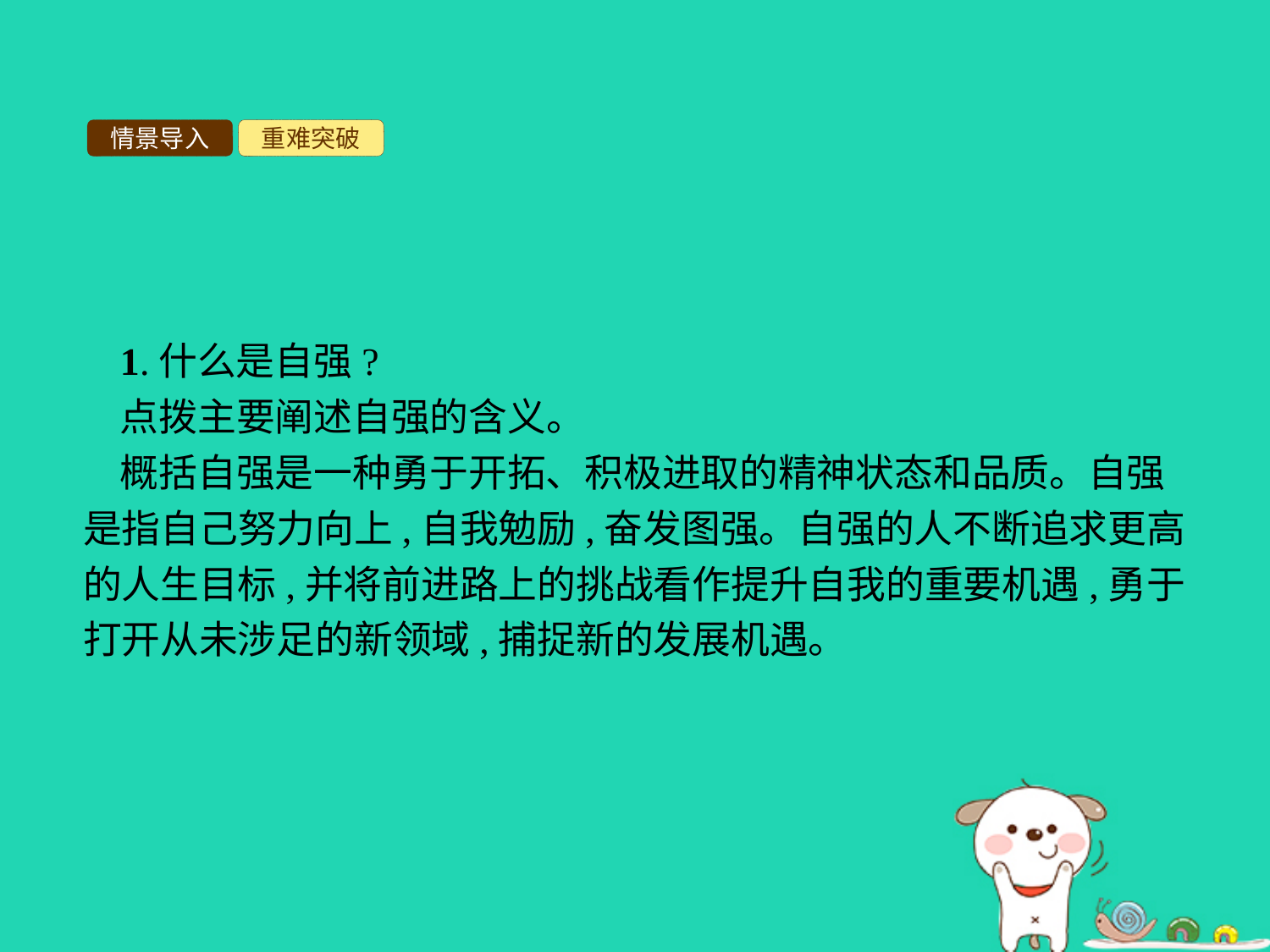

情景导入
重难突破
1.什么是自强?
点拨主要阐述自强的含义。
概括自强是一种勇于开拓、积极进取的精神状态和品质。自强是指自己努力向上,自我勉励,奋发图强。自强的人不断追求更高的人生目标,并将前进路上的挑战看作提升自我的重要机遇,勇于打开从未涉足的新领域,捕捉新的发展机遇。